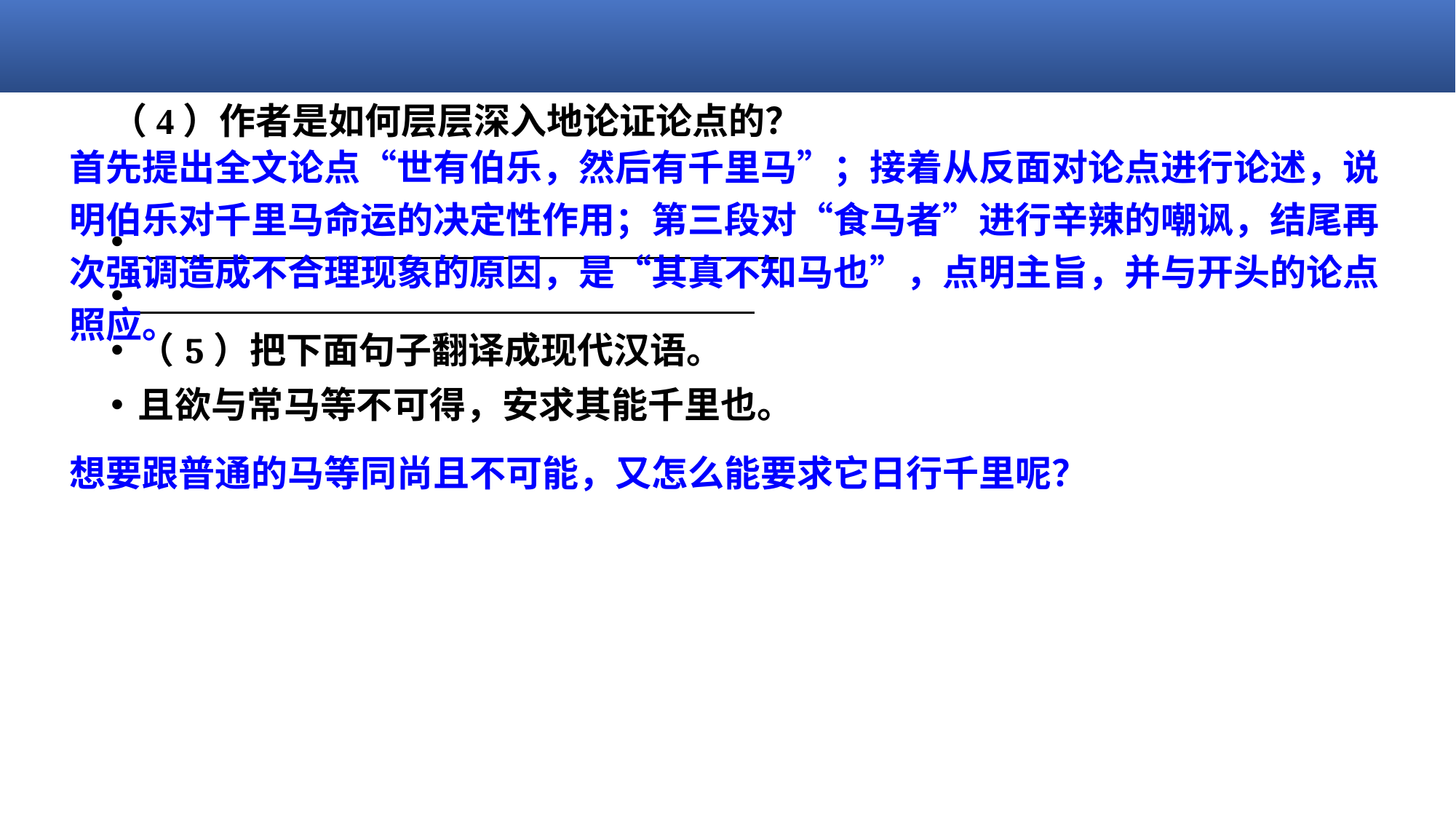

# （4）作者是如何层层深入地论证论点的？
首先提出全文论点“世有伯乐，然后有千里马”；接着从反面对论点进行论述，说明伯乐对千里马命运的决定性作用；第三段对“食马者”进行辛辣的嘲讽，结尾再次强调造成不合理现象的原因，是“其真不知马也”，点明主旨，并与开头的论点照应。

想要跟普通的马等同尚且不可能，又怎么能要求它日行千里呢？

（5）把下面句子翻译成现代汉语。
且欲与常马等不可得，安求其能千里也。